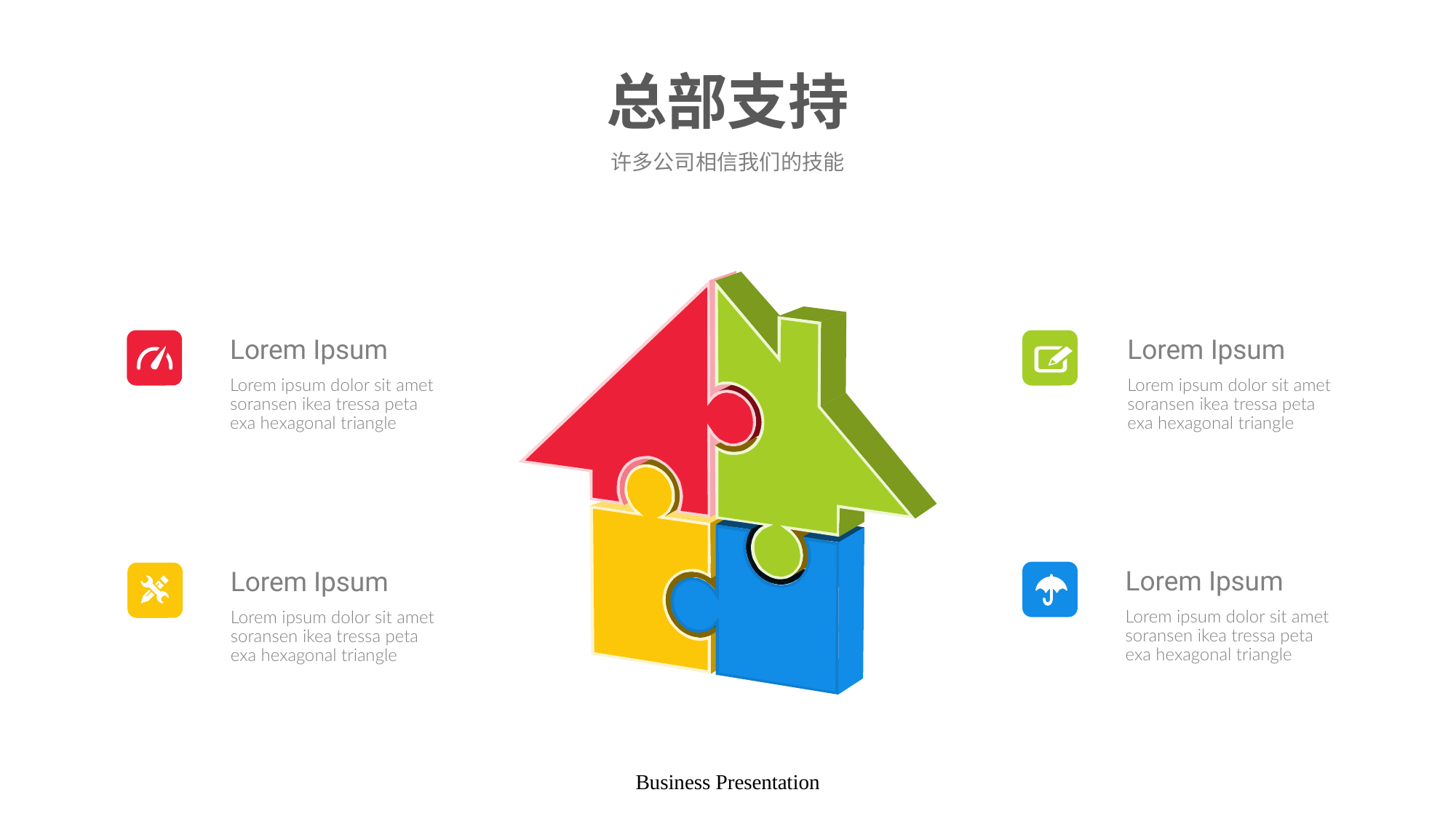

# 总部支持
许多公司相信我们的技能

Lorem Ipsum
Lorem Ipsum
Lorem ipsum dolor sit amet soransen ikea tressa peta exa hexagonal triangle
Lorem ipsum dolor sit amet soransen ikea tressa peta exa hexagonal triangle

Lorem Ipsum

Lorem Ipsum
Lorem ipsum dolor sit amet soransen ikea tressa peta exa hexagonal triangle
Lorem ipsum dolor sit amet soransen ikea tressa peta exa hexagonal triangle
Business Presentation
55